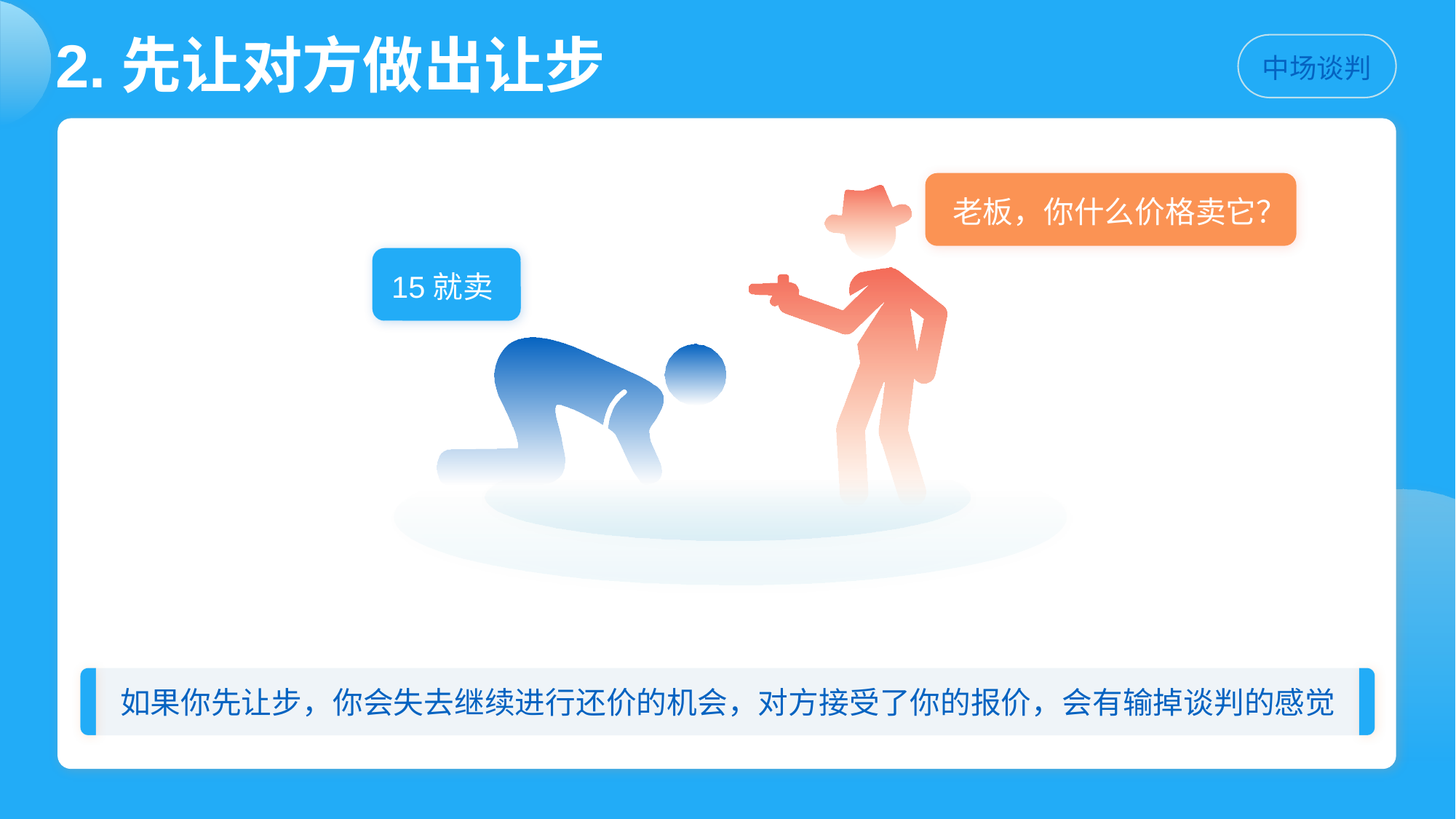

2.先让对方做出让步
中场谈判

老板，你什么价格卖它？

15就卖

如果你先让步，你会失去继续进行还价的机会，对方接受了你的报价，会有输掉谈判的感觉